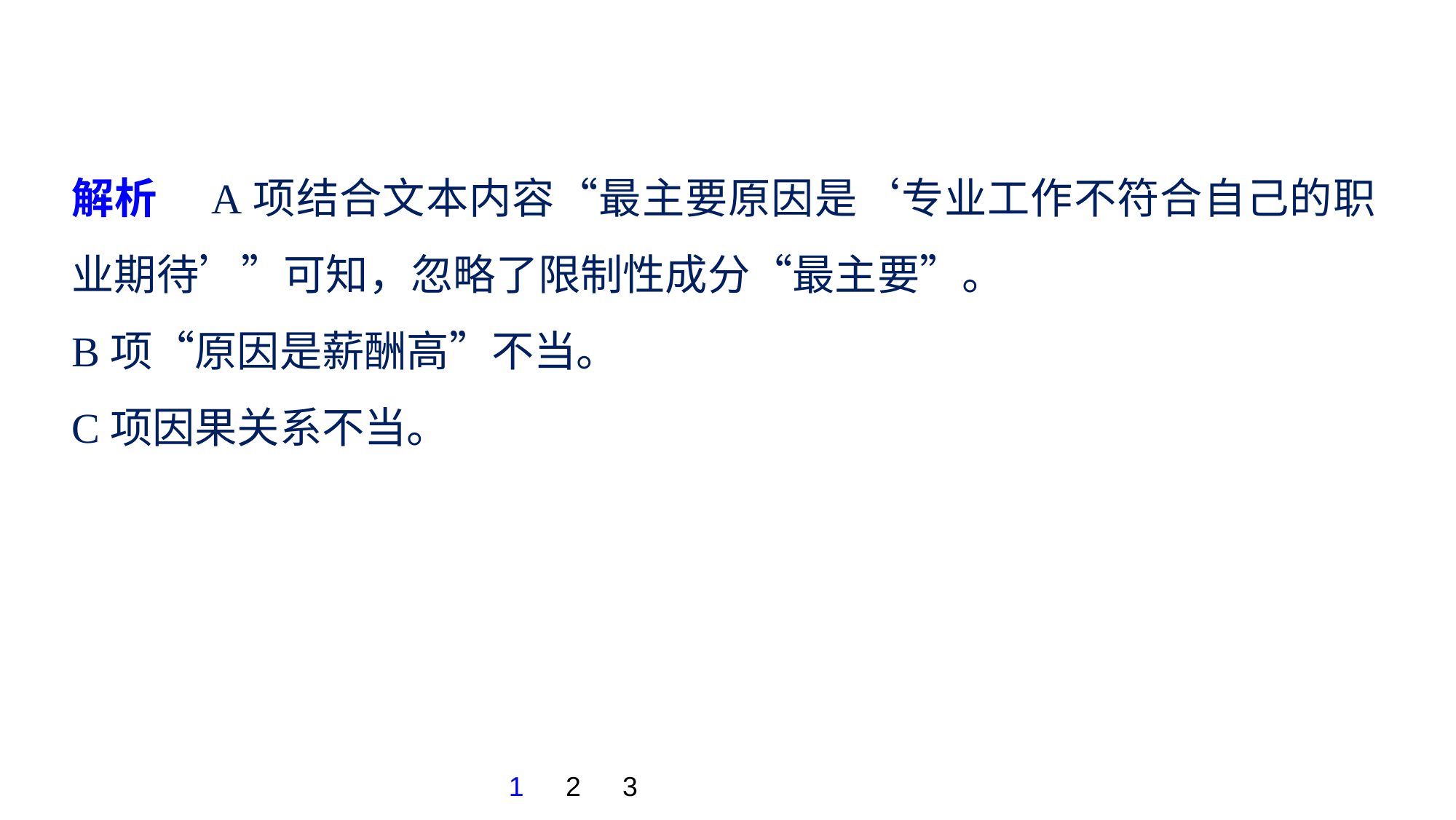

解析　A项结合文本内容“最主要原因是‘专业工作不符合自己的职业期待’”可知，忽略了限制性成分“最主要”。
B项“原因是薪酬高”不当。
C项因果关系不当。
1
2
3